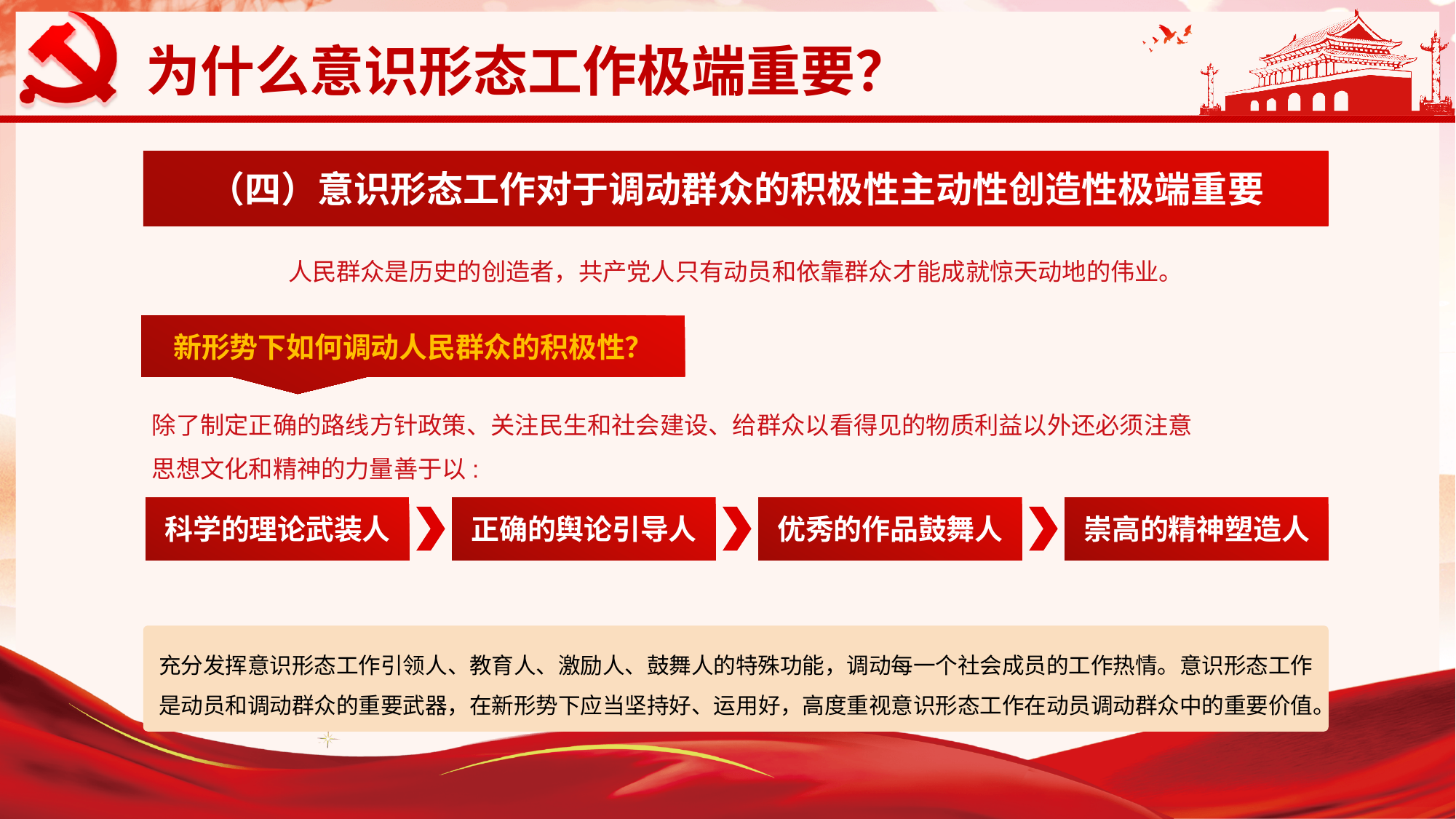

（四）意识形态工作对于调动群众的积极性主动性创造性极端重要
人民群众是历史的创造者，共产党人只有动员和依靠群众才能成就惊天动地的伟业。
新形势下如何调动人民群众的积极性？
除了制定正确的路线方针政策、关注民生和社会建设、给群众以看得见的物质利益以外还必须注意思想文化和精神的力量善于以:
科学的理论武装人
正确的舆论引导人
优秀的作品鼓舞人
崇高的精神塑造人

充分发挥意识形态工作引领人、教育人、激励人、鼓舞人的特殊功能，调动每一个社会成员的工作热情。意识形态工作是动员和调动群众的重要武器，在新形势下应当坚持好、运用好，高度重视意识形态工作在动员调动群众中的重要价值。